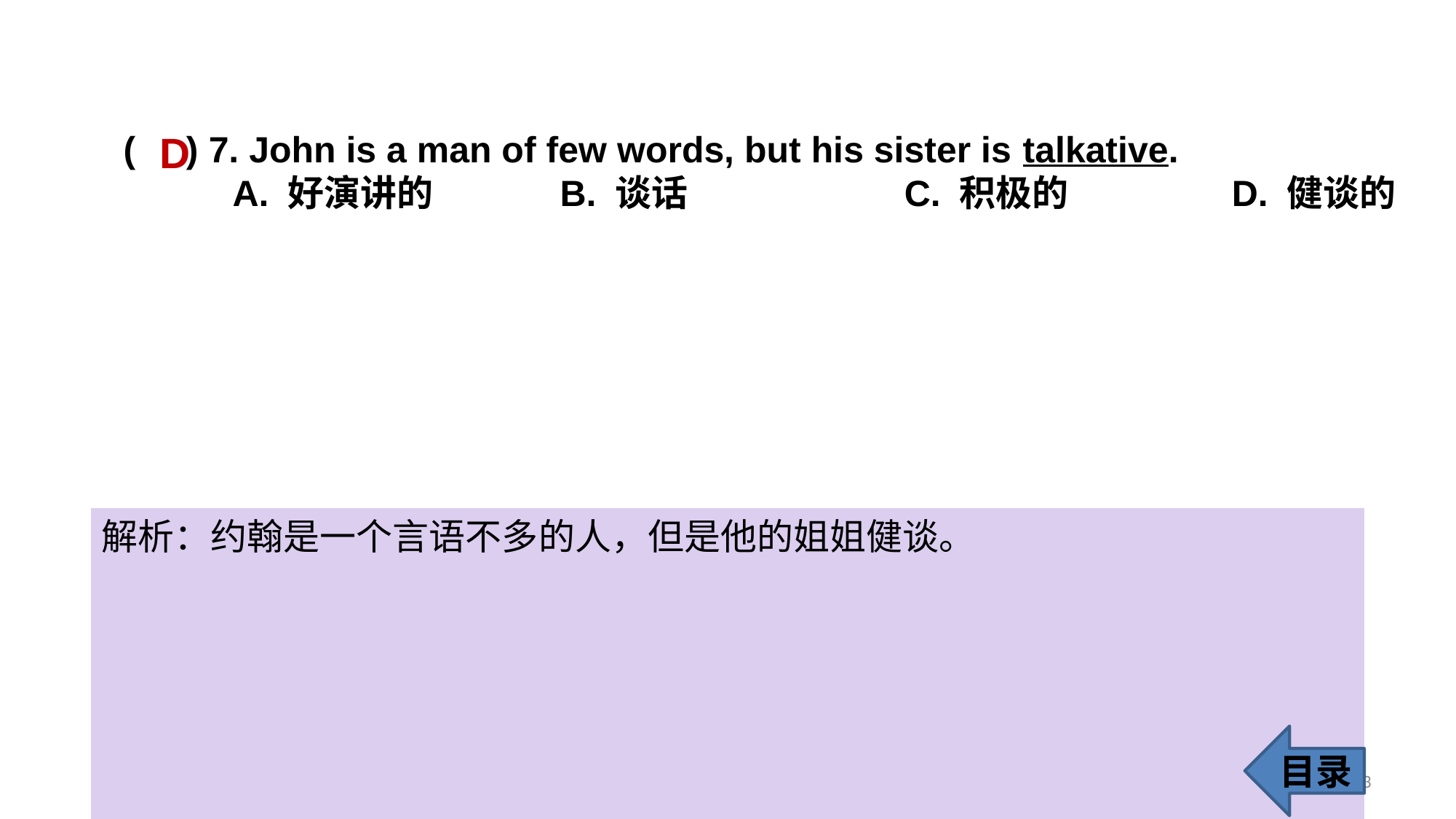

(     ) 7. John is a man of few words, but his sister is talkative.
	A. 好演讲的 		B. 谈话		 C. 积极的		 D. 健谈的
D
解析：约翰是一个言语不多的人，但是他的姐姐健谈。

目录
13